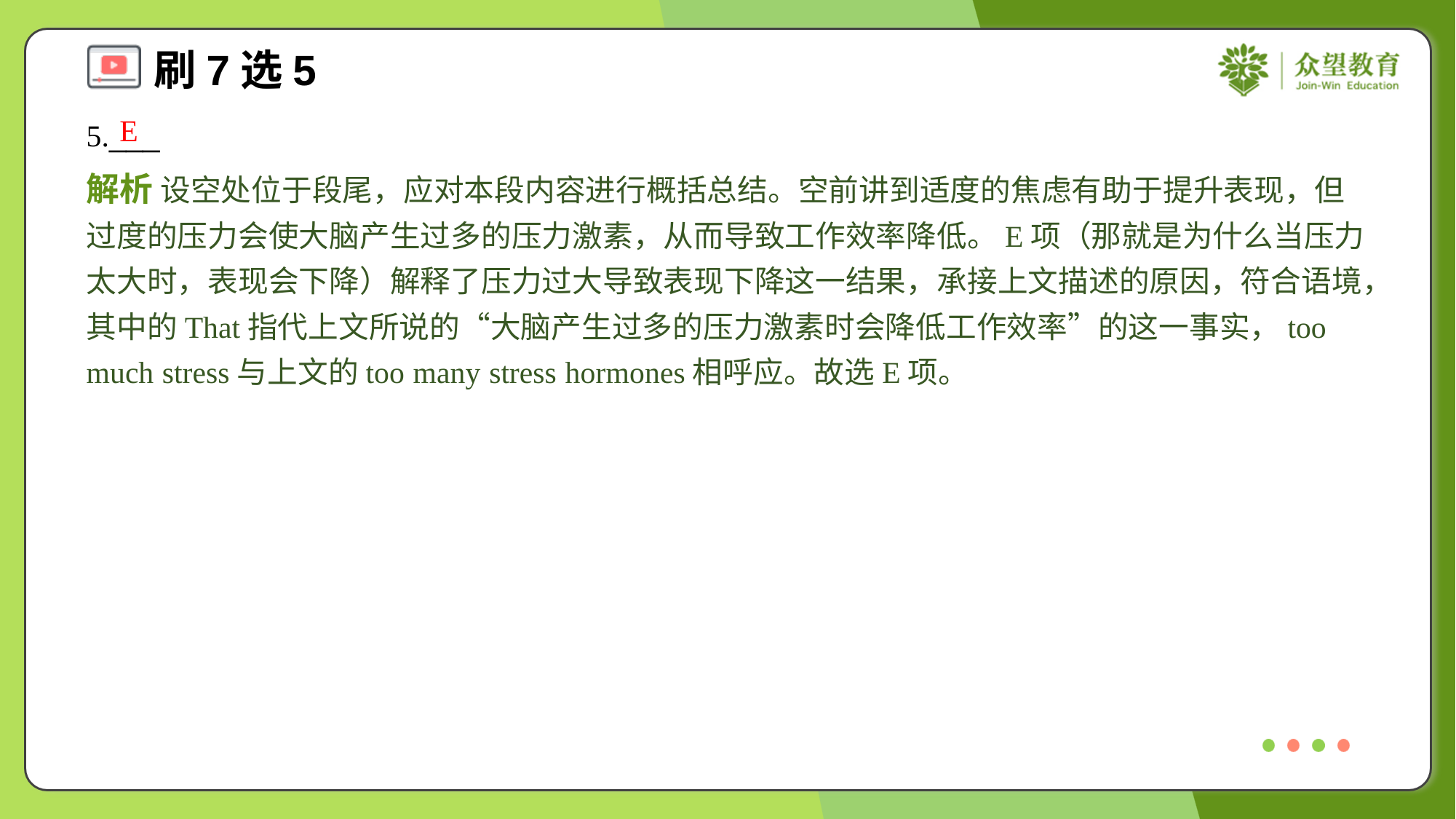

E
5.___
解析 设空处位于段尾，应对本段内容进行概括总结。空前讲到适度的焦虑有助于提升表现，但过度的压力会使大脑产生过多的压力激素，从而导致工作效率降低。E项（那就是为什么当压力太大时，表现会下降）解释了压力过大导致表现下降这一结果，承接上文描述的原因，符合语境，其中的That指代上文所说的“大脑产生过多的压力激素时会降低工作效率”的这一事实，too much stress与上文的too many stress hormones相呼应。故选E项。